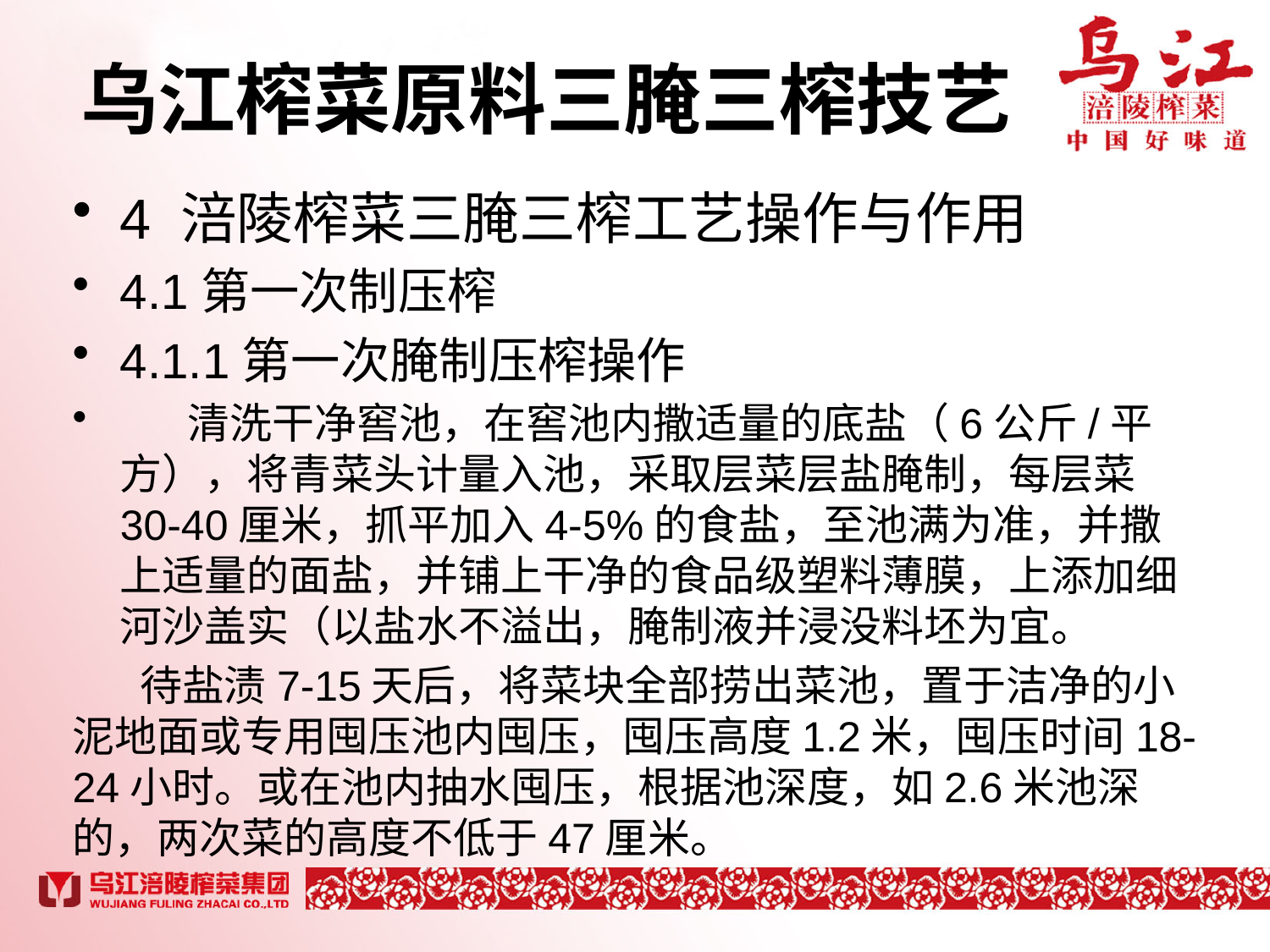

# 乌江榨菜原料三腌三榨技艺
4 涪陵榨菜三腌三榨工艺操作与作用
4.1第一次制压榨
4.1.1第一次腌制压榨操作
      清洗干净窖池，在窖池内撒适量的底盐（6公斤/平方），将青菜头计量入池，采取层菜层盐腌制，每层菜30-40厘米，抓平加入4-5%的食盐，至池满为准，并撒上适量的面盐，并铺上干净的食品级塑料薄膜，上添加细河沙盖实（以盐水不溢出，腌制液并浸没料坯为宜。
      待盐渍7-15天后，将菜块全部捞出菜池，置于洁净的小泥地面或专用囤压池内囤压，囤压高度1.2米，囤压时间18-24小时。或在池内抽水囤压，根据池深度，如2.6米池深的，两次菜的高度不低于47厘米。